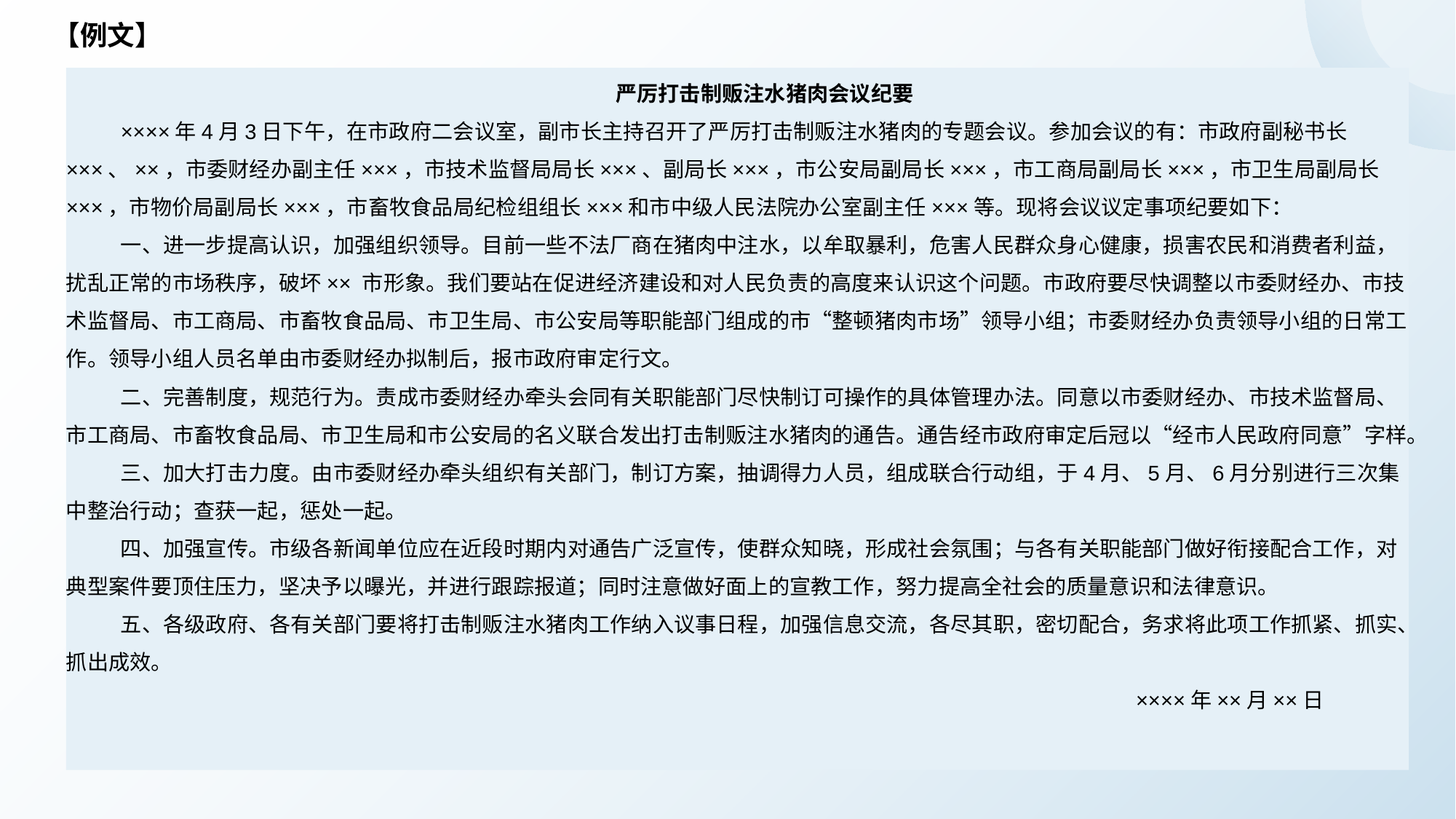

【例文】
严厉打击制贩注水猪肉会议纪要
××××年4月3日下午，在市政府二会议室，副市长主持召开了严厉打击制贩注水猪肉的专题会议。参加会议的有：市政府副秘书长×××、××，市委财经办副主任×××，市技术监督局局长×××、副局长×××，市公安局副局长×××，市工商局副局长×××，市卫生局副局长×××，市物价局副局长×××，市畜牧食品局纪检组组长×××和市中级人民法院办公室副主任×××等。现将会议议定事项纪要如下：
一、进一步提高认识，加强组织领导。目前一些不法厂商在猪肉中注水，以牟取暴利，危害人民群众身心健康，损害农民和消费者利益，扰乱正常的市场秩序，破坏×× 市形象。我们要站在促进经济建设和对人民负责的高度来认识这个问题。市政府要尽快调整以市委财经办、市技术监督局、市工商局、市畜牧食品局、市卫生局、市公安局等职能部门组成的市“整顿猪肉市场”领导小组；市委财经办负责领导小组的日常工作。领导小组人员名单由市委财经办拟制后，报市政府审定行文。
二、完善制度，规范行为。责成市委财经办牵头会同有关职能部门尽快制订可操作的具体管理办法。同意以市委财经办、市技术监督局、市工商局、市畜牧食品局、市卫生局和市公安局的名义联合发出打击制贩注水猪肉的通告。通告经市政府审定后冠以“经市人民政府同意”字样。
三、加大打击力度。由市委财经办牵头组织有关部门，制订方案，抽调得力人员，组成联合行动组，于4月、5月、6月分别进行三次集中整治行动；查获一起，惩处一起。
四、加强宣传。市级各新闻单位应在近段时期内对通告广泛宣传，使群众知晓，形成社会氛围；与各有关职能部门做好衔接配合工作，对典型案件要顶住压力，坚决予以曝光，并进行跟踪报道；同时注意做好面上的宣教工作，努力提高全社会的质量意识和法律意识。
五、各级政府、各有关部门要将打击制贩注水猪肉工作纳入议事日程，加强信息交流，各尽其职，密切配合，务求将此项工作抓紧、抓实、抓出成效。
                                                                                                                                                           ××××年××月××日